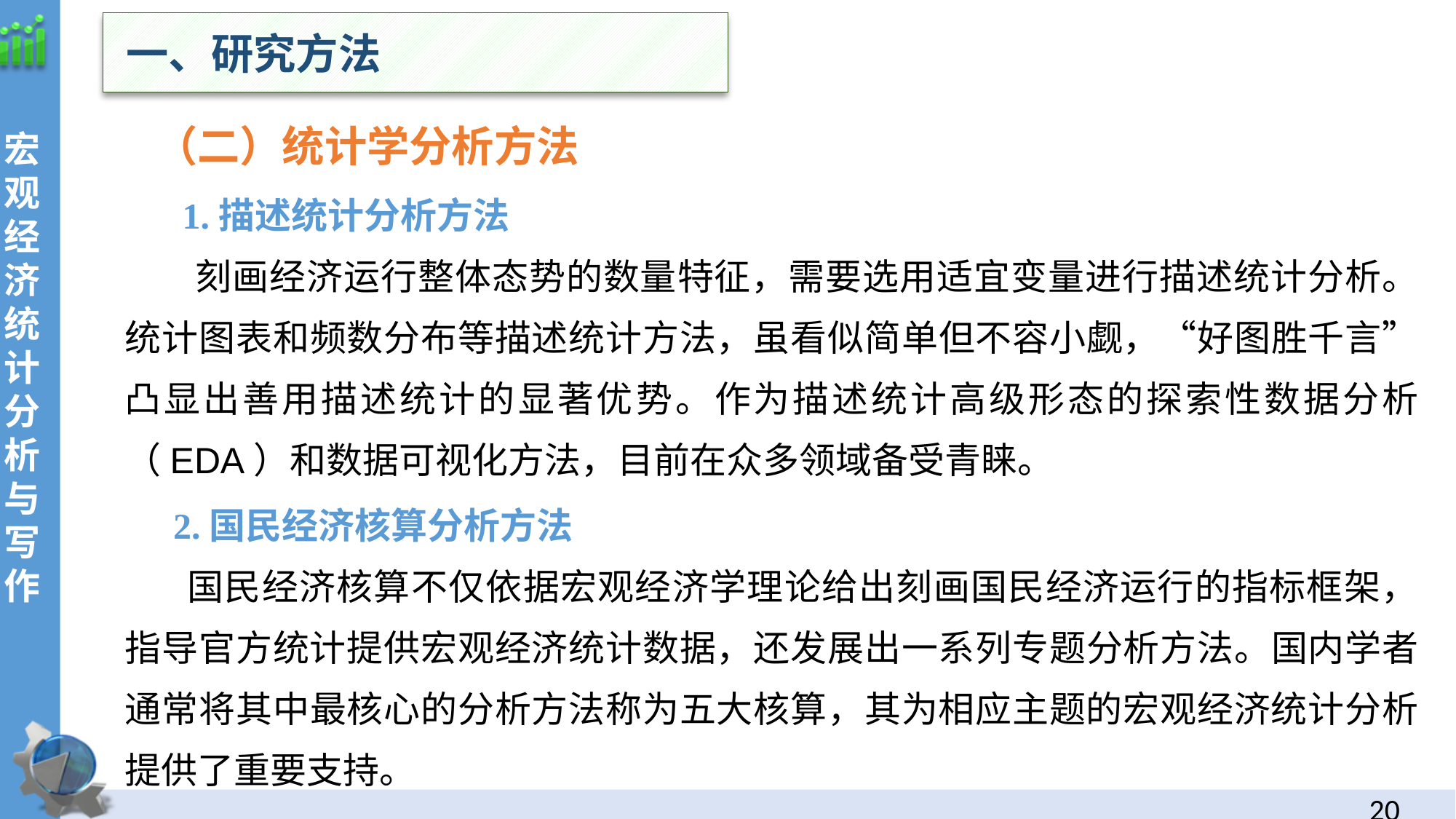

一、研究方法
（二）统计学分析方法
   1.描述统计分析方法
   刻画经济运行整体态势的数量特征，需要选用适宜变量进行描述统计分析。统计图表和频数分布等描述统计方法，虽看似简单但不容小觑，“好图胜千言”凸显出善用描述统计的显著优势。作为描述统计高级形态的探索性数据分析（EDA）和数据可视化方法，目前在众多领域备受青睐。
  2.国民经济核算分析方法
  国民经济核算不仅依据宏观经济学理论给出刻画国民经济运行的指标框架，指导官方统计提供宏观经济统计数据，还发展出一系列专题分析方法。国内学者通常将其中最核心的分析方法称为五大核算，其为相应主题的宏观经济统计分析提供了重要支持。

20